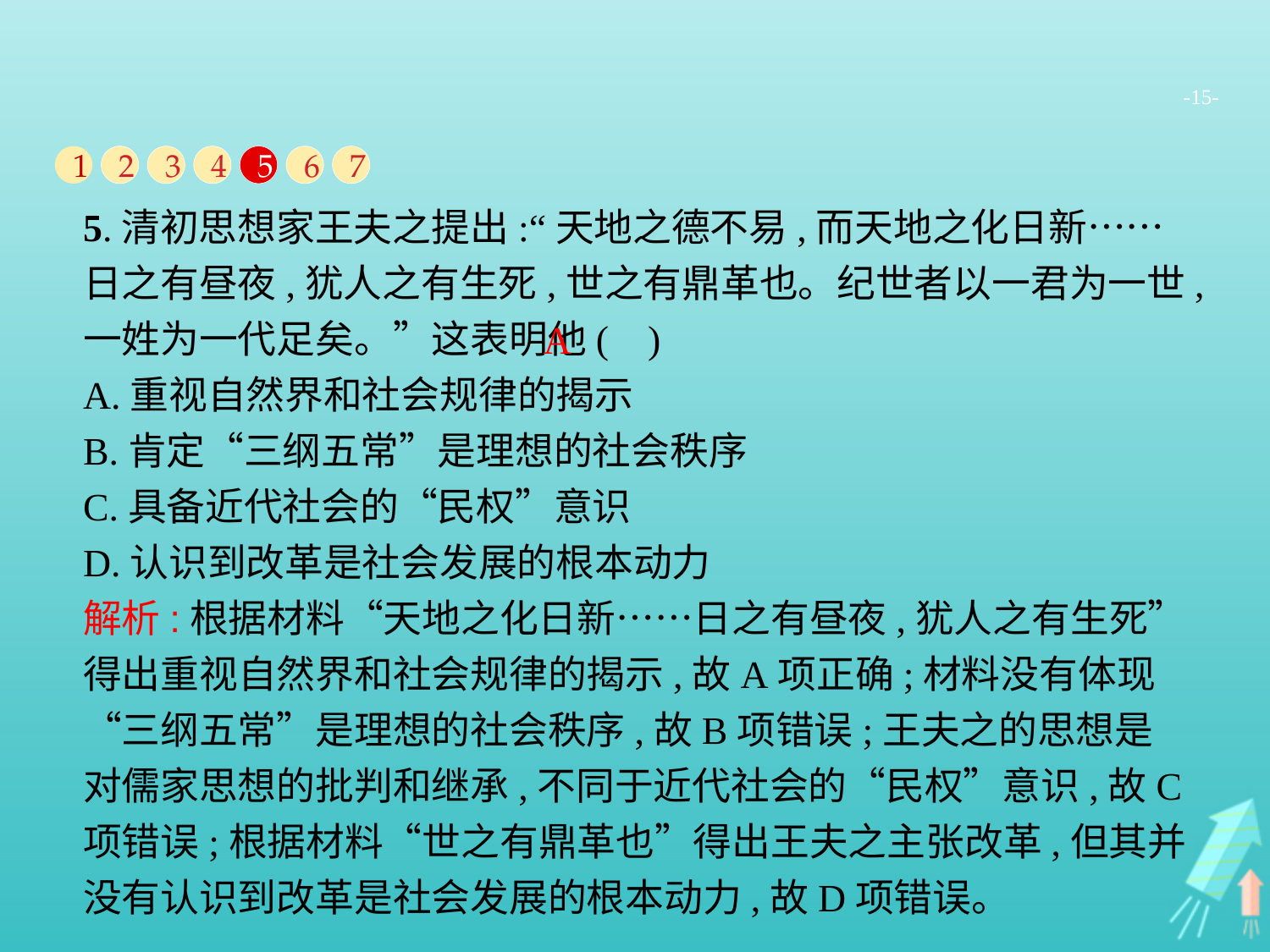

-15-
1
2
3
4
5
6
7
5.清初思想家王夫之提出:“天地之德不易,而天地之化日新……日之有昼夜,犹人之有生死,世之有鼎革也。纪世者以一君为一世,一姓为一代足矣。”这表明他(    )
A.重视自然界和社会规律的揭示
B.肯定“三纲五常”是理想的社会秩序
C.具备近代社会的“民权”意识
D.认识到改革是社会发展的根本动力
A
解析:根据材料“天地之化日新……日之有昼夜,犹人之有生死”得出重视自然界和社会规律的揭示,故A项正确;材料没有体现“三纲五常”是理想的社会秩序,故B项错误;王夫之的思想是对儒家思想的批判和继承,不同于近代社会的“民权”意识,故C项错误;根据材料“世之有鼎革也”得出王夫之主张改革,但其并没有认识到改革是社会发展的根本动力,故D项错误。